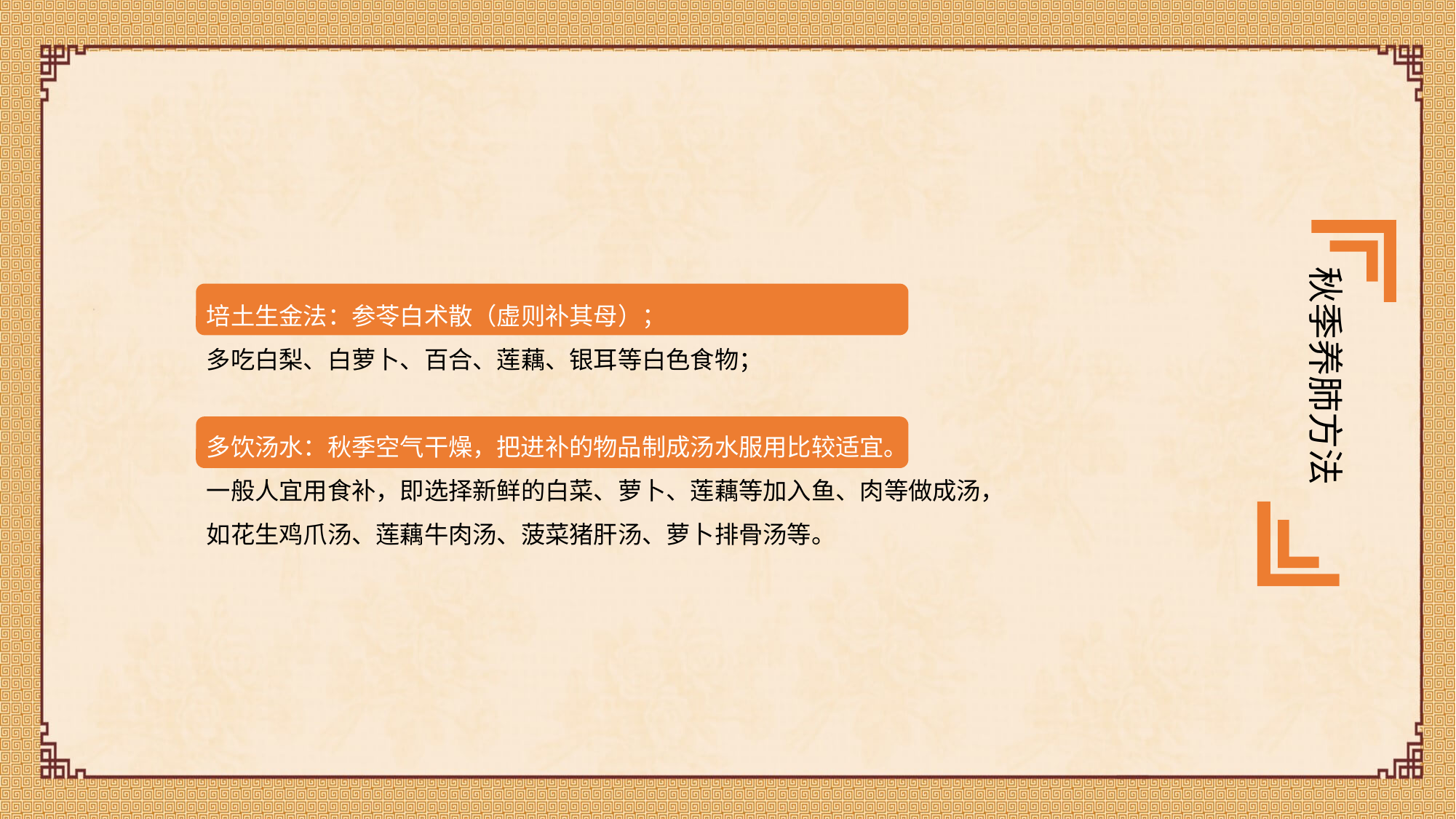

秋季养肺方法

培土生金法：参苓白术散（虚则补其母）；
多吃白梨、白萝卜、百合、莲藕、银耳等白色食物；

多饮汤水：秋季空气干燥，把进补的物品制成汤水服用比较适宜。
一般人宜用食补，即选择新鲜的白菜、萝卜、莲藕等加入鱼、肉等做成汤，
如花生鸡爪汤、莲藕牛肉汤、菠菜猪肝汤、萝卜排骨汤等。